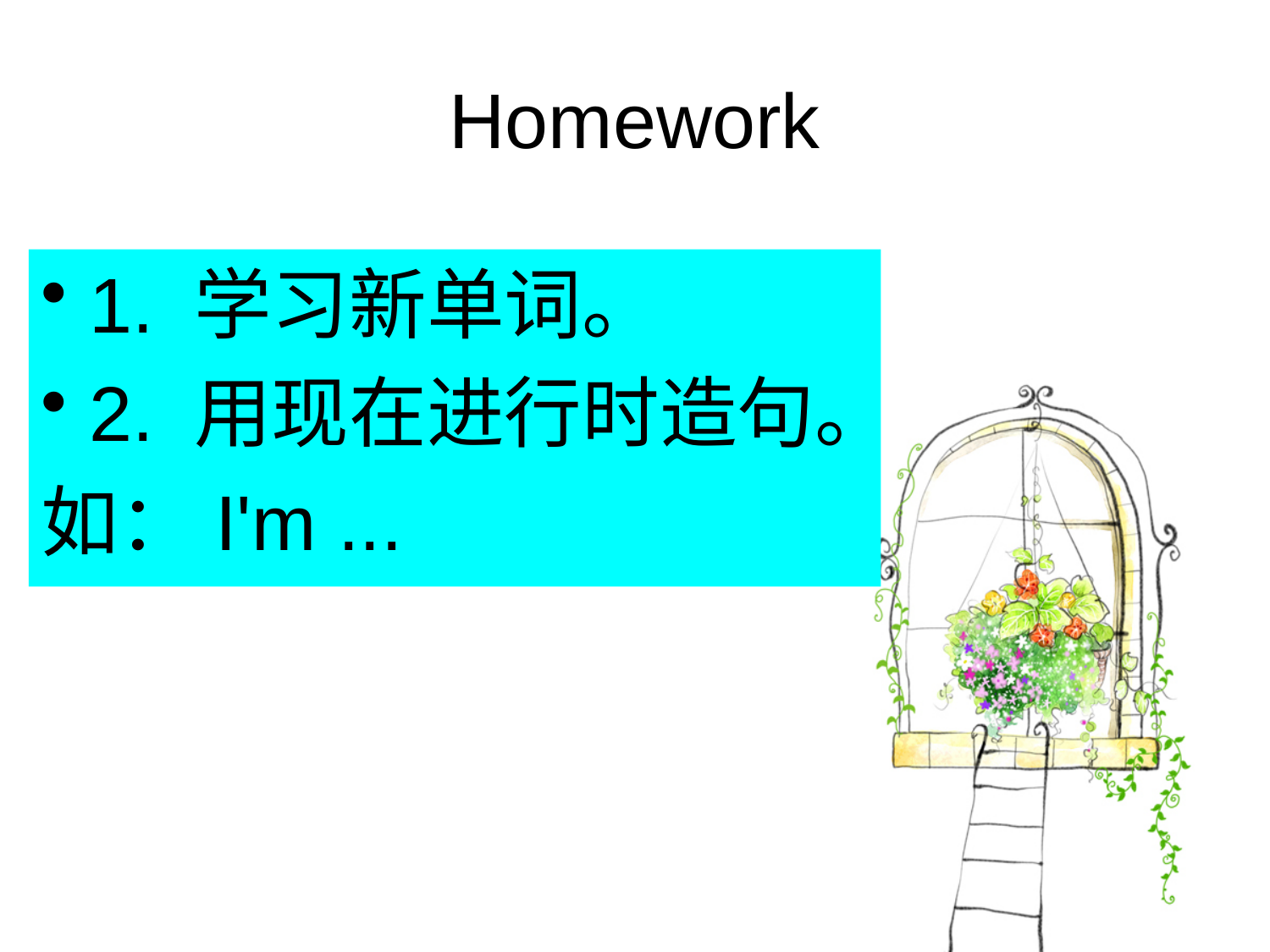

# Homework
1. 学习新单词。
2. 用现在进行时造句。
如：I'm ...